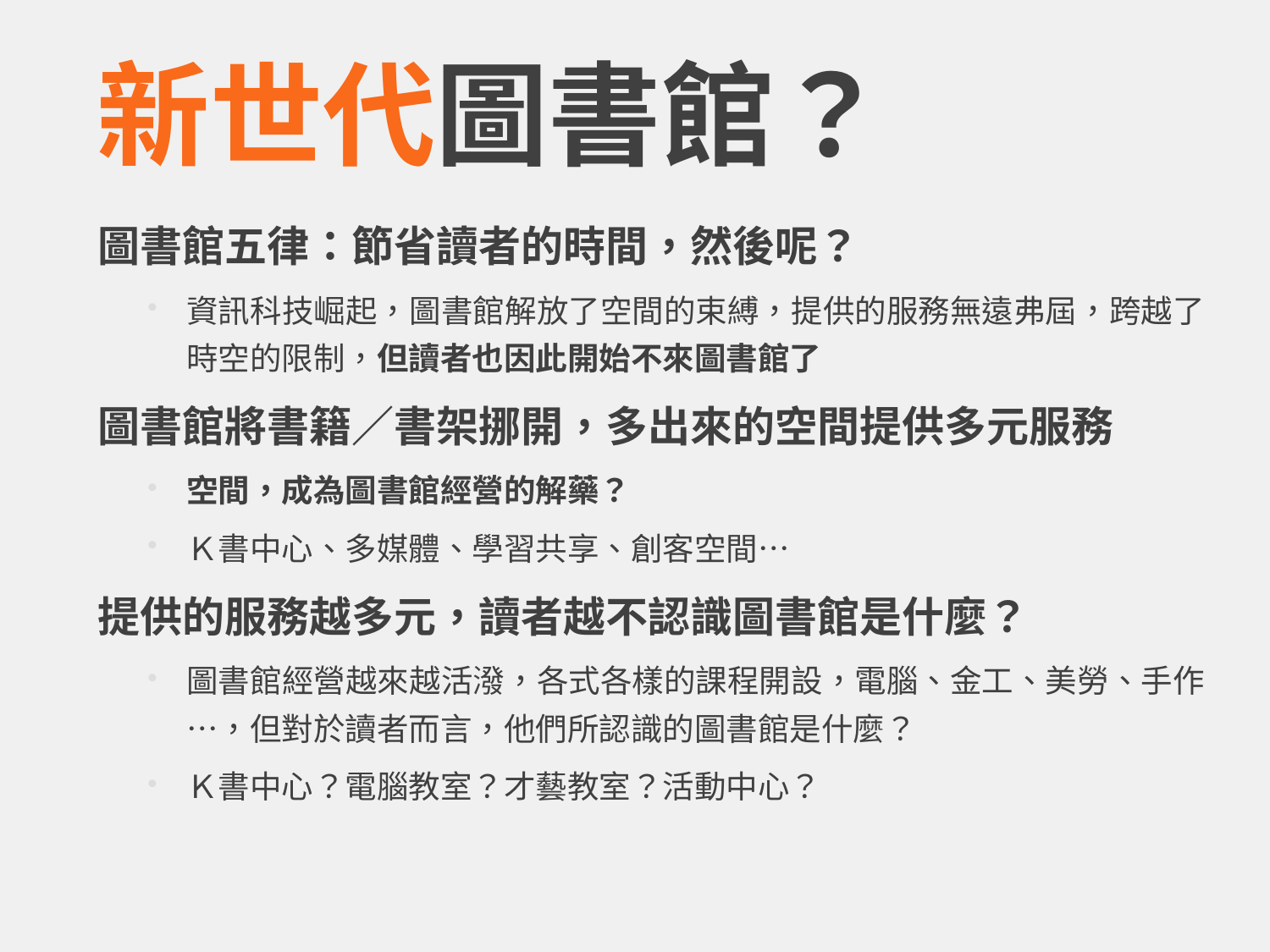

# 新世代圖書館？
圖書館五律：節省讀者的時間，然後呢？
資訊科技崛起，圖書館解放了空間的束縛，提供的服務無遠弗屆，跨越了時空的限制，但讀者也因此開始不來圖書館了
圖書館將書籍／書架挪開，多出來的空間提供多元服務
空間，成為圖書館經營的解藥？
Ｋ書中心、多媒體、學習共享、創客空間…
提供的服務越多元，讀者越不認識圖書館是什麼？
圖書館經營越來越活潑，各式各樣的課程開設，電腦、金工、美勞、手作…，但對於讀者而言，他們所認識的圖書館是什麼？
Ｋ書中心？電腦教室？才藝教室？活動中心？